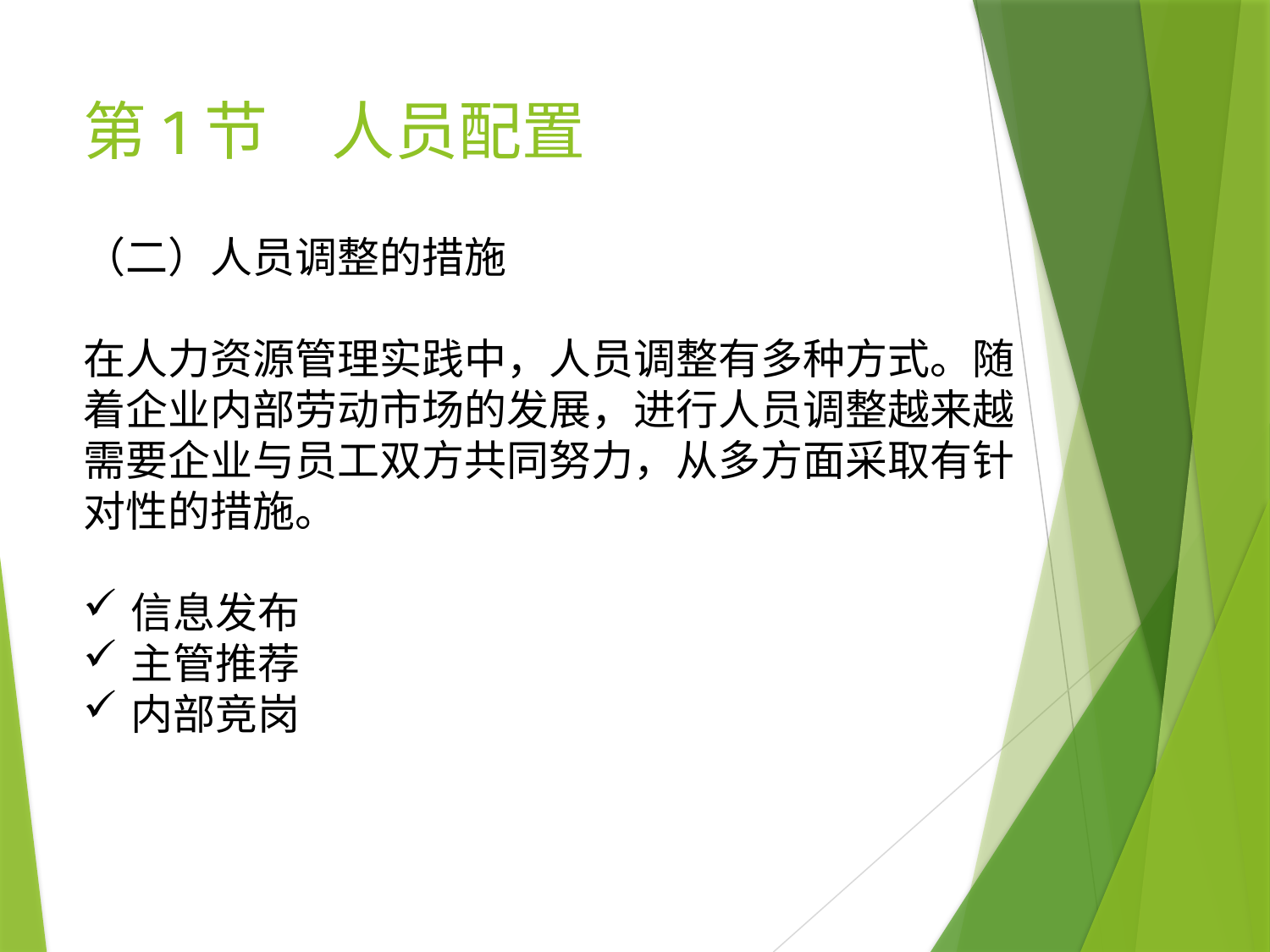

# 第1节　人员配置
（二）人员调整的措施

在人力资源管理实践中，人员调整有多种方式。随着企业内部劳动市场的发展，进行人员调整越来越需要企业与员工双方共同努力，从多方面采取有针对性的措施。

信息发布
主管推荐
内部竞岗